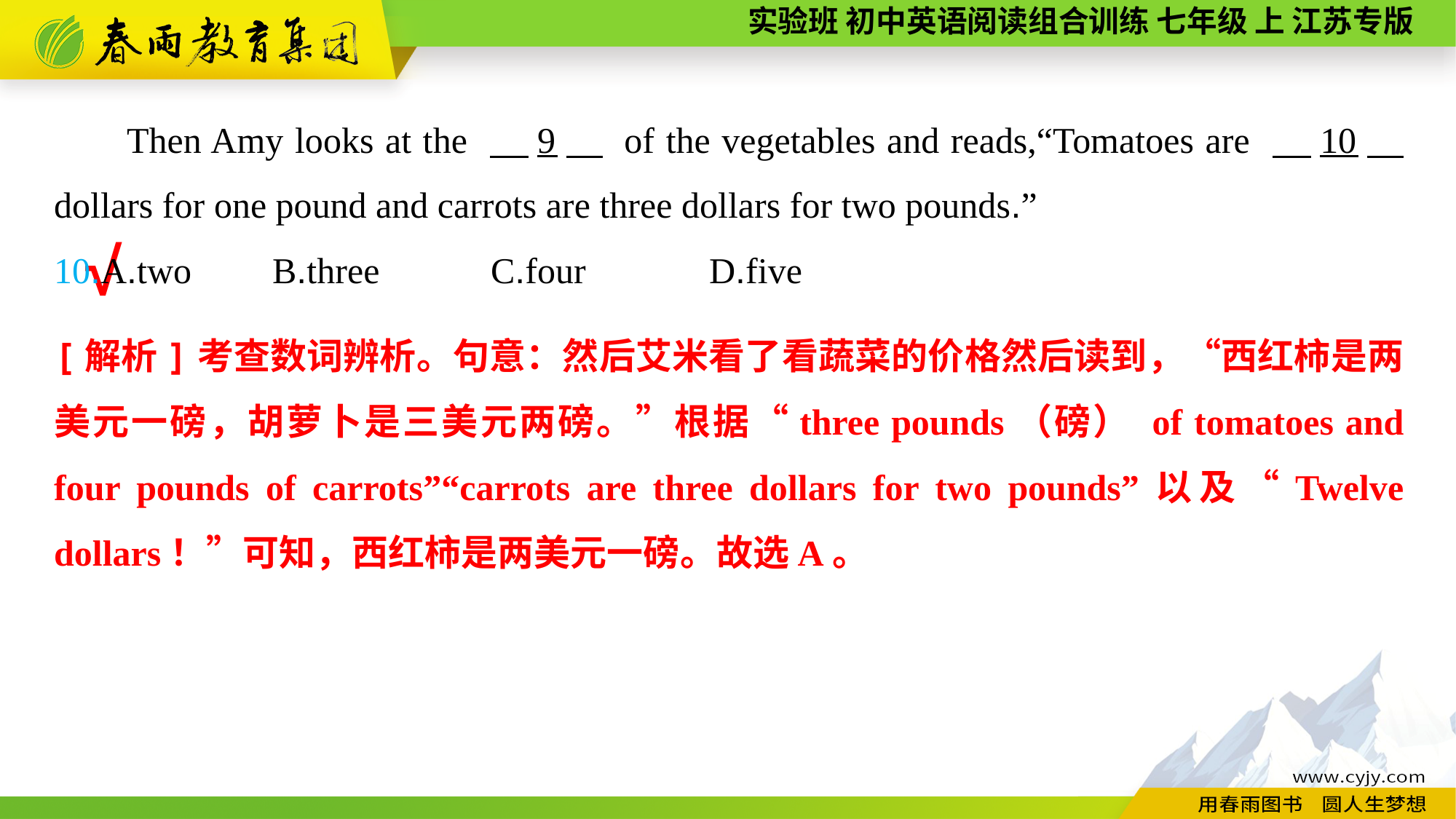

Then Amy looks at the 　9　 of the vegetables and reads,“Tomatoes are 　10　 dollars for one pound and carrots are three dollars for two pounds.”
10.A.two	B.three		C.four		D.five
√
[解析]考查数词辨析。句意：然后艾米看了看蔬菜的价格然后读到，“西红柿是两美元一磅，胡萝卜是三美元两磅。”根据“three pounds（磅） of tomatoes and four pounds of carrots”“carrots are three dollars for two pounds”以及“Twelve dollars！”可知，西红柿是两美元一磅。故选A。